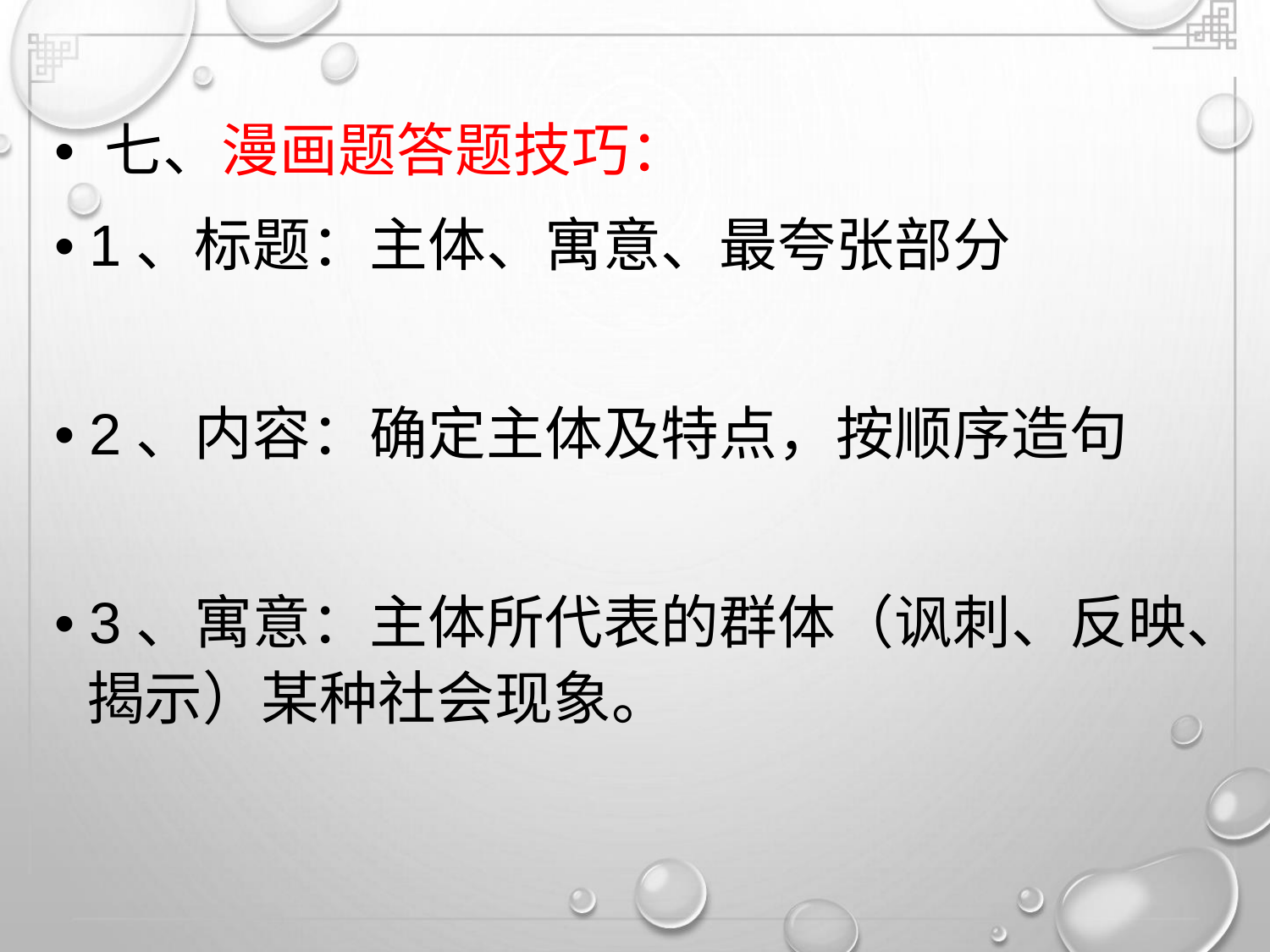

• 七、漫画题答题技巧：
• 1、标题：主体、寓意、最夸张部分
• 2、内容：确定主体及特点，按顺序造句
• 3、寓意：主体所代表的群体（讽刺、反映、
揭示）某种社会现象。